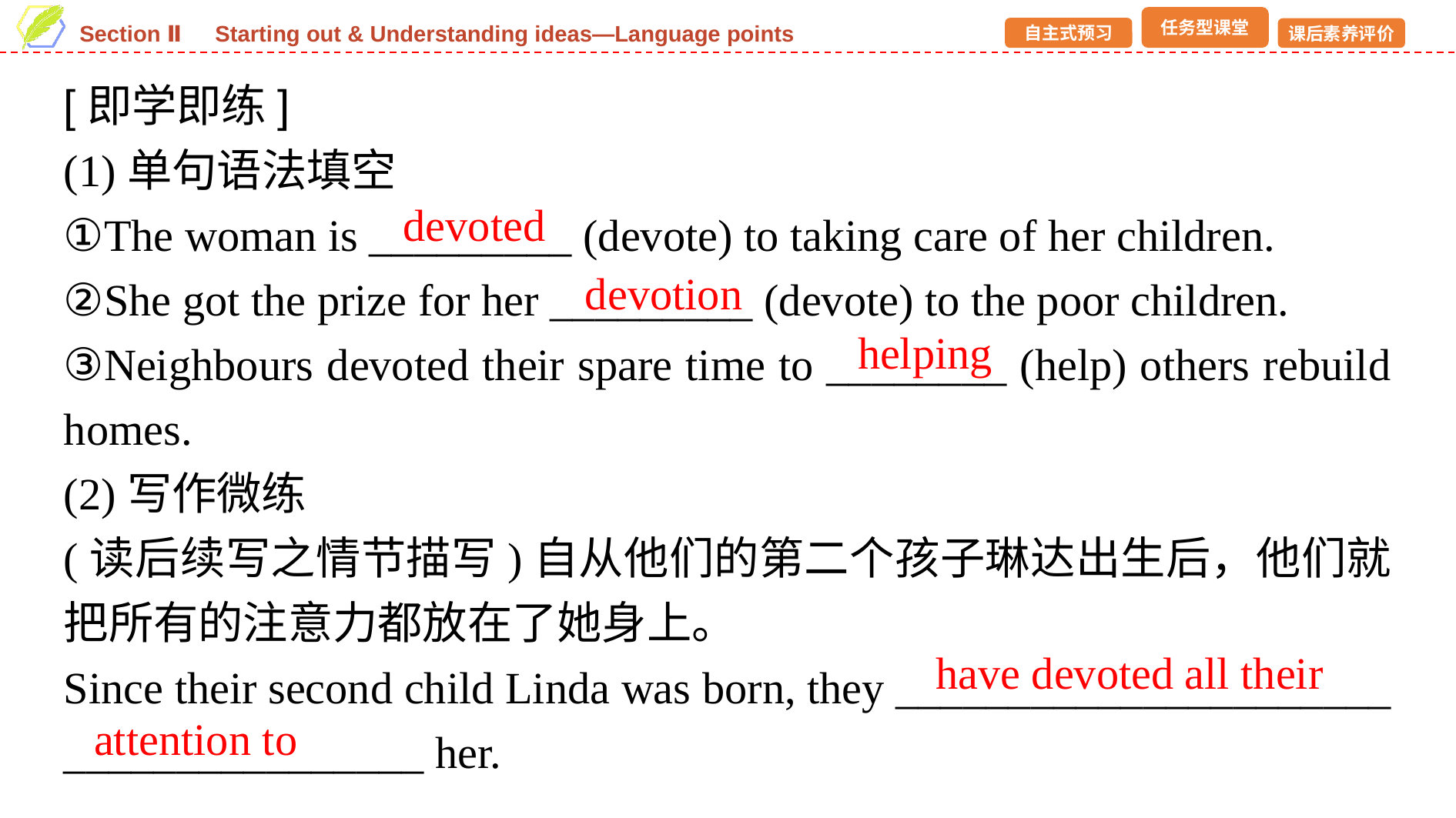

[即学即练]
(1)单句语法填空
①The woman is _________ (devote) to taking care of her children.
②She got the prize for her _________ (devote) to the poor children.
③Neighbours devoted their spare time to ________ (help) others rebuild homes.
(2)写作微练
(读后续写之情节描写)自从他们的第二个孩子琳达出生后，他们就把所有的注意力都放在了她身上。
Since their second child Linda was born, they ______________________ ________________ her.
devoted
devotion
helping
have devoted all their
attention to